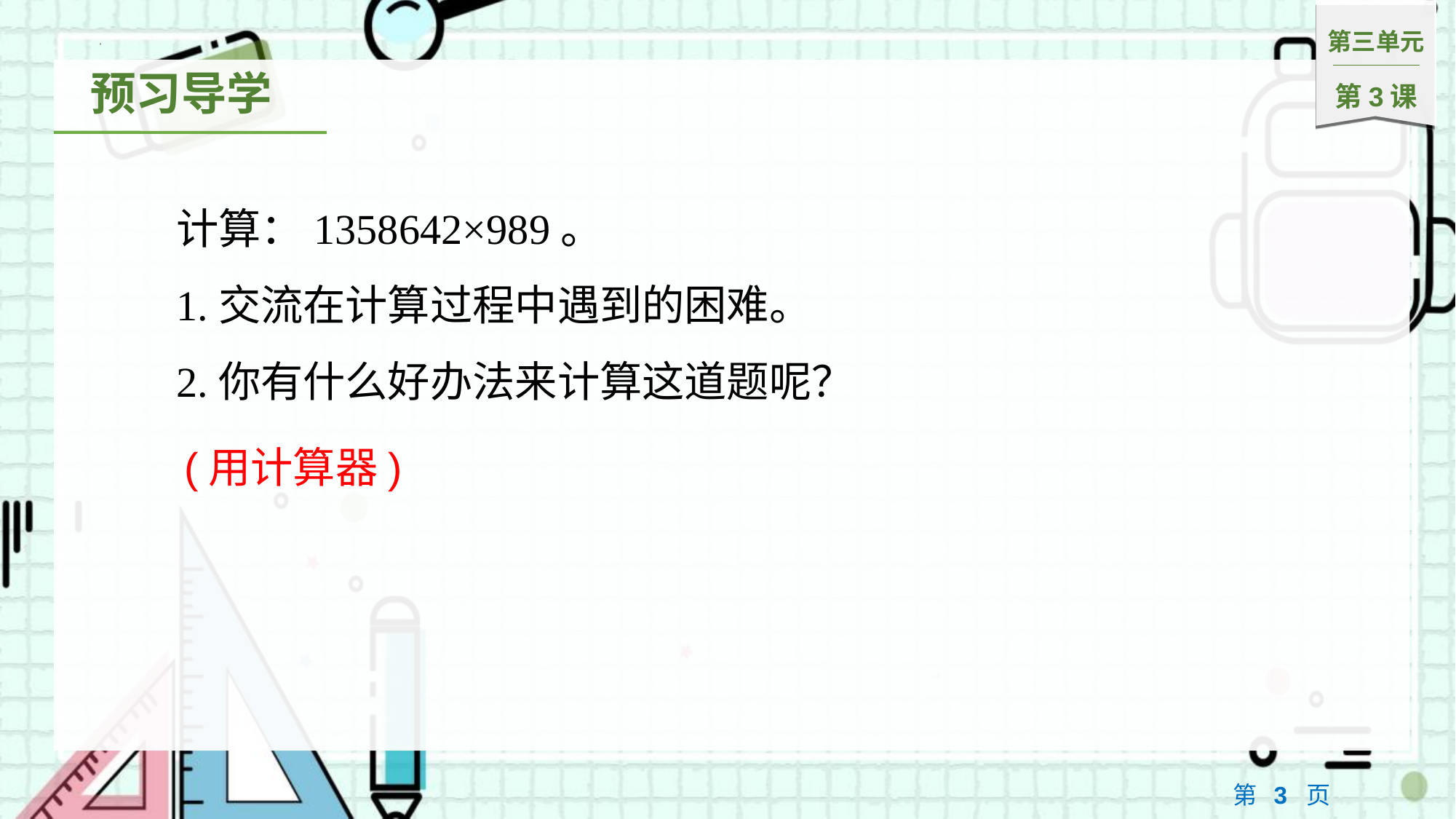

计算：1358642×989。
1.交流在计算过程中遇到的困难。
2.你有什么好办法来计算这道题呢？
(用计算器)